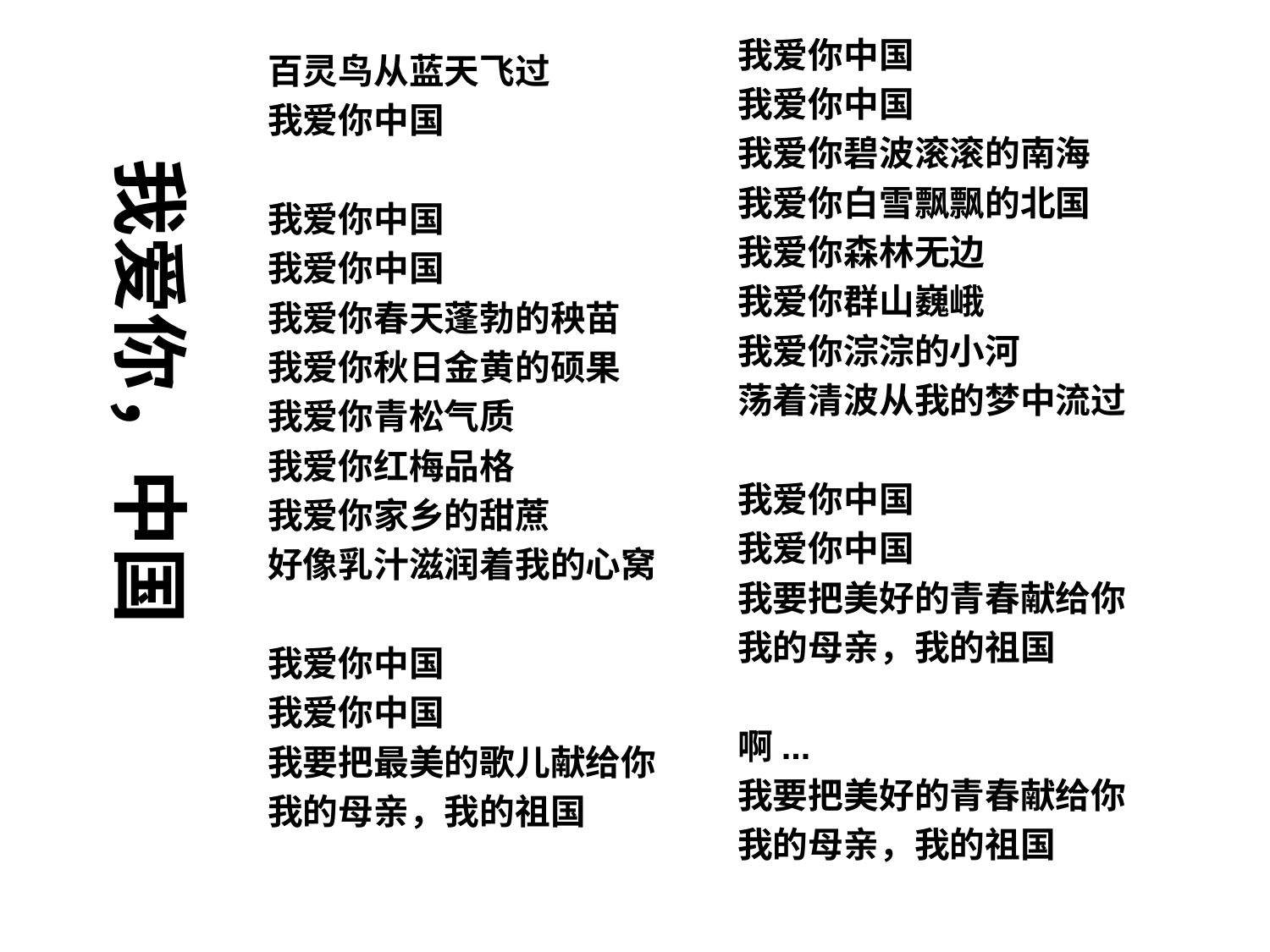

我爱你中国
我爱你中国
我爱你碧波滚滚的南海
我爱你白雪飘飘的北国
我爱你森林无边
我爱你群山巍峨
我爱你淙淙的小河
荡着清波从我的梦中流过

我爱你中国
我爱你中国
我要把美好的青春献给你
我的母亲，我的祖国

啊...
我要把美好的青春献给你
我的母亲，我的祖国

百灵鸟从蓝天飞过
我爱你中国

我爱你中国
我爱你中国
我爱你春天蓬勃的秧苗
我爱你秋日金黄的硕果
我爱你青松气质
我爱你红梅品格
我爱你家乡的甜蔗
好像乳汁滋润着我的心窝

我爱你中国
我爱你中国
我要把最美的歌儿献给你
我的母亲，我的祖国
我爱你，中国